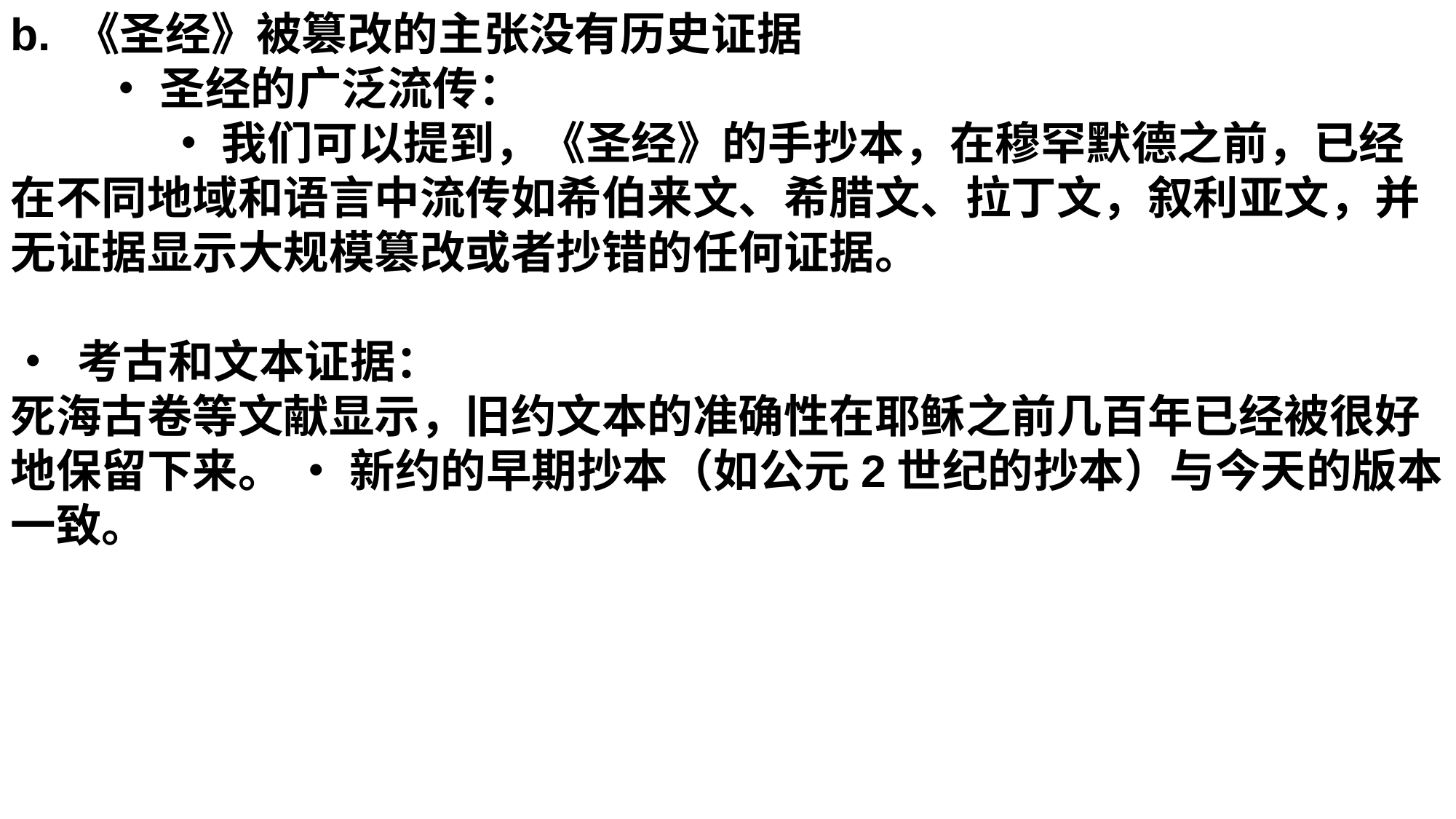

b. 《圣经》被篡改的主张没有历史证据                                                                       • 圣经的广泛流传：                                                                                                        • 我们可以提到，《圣经》的手抄本，在穆罕默德之前，已经在不同地域和语言中流传如希伯来文、希腊文、拉丁文，叙利亚文，并无证据显示大规模篡改或者抄错的任何证据。

• 考古和文本证据：
死海古卷等文献显示，旧约文本的准确性在耶稣之前几百年已经被很好地保留下来。 • 新约的早期抄本（如公元2世纪的抄本）与今天的版本一致。